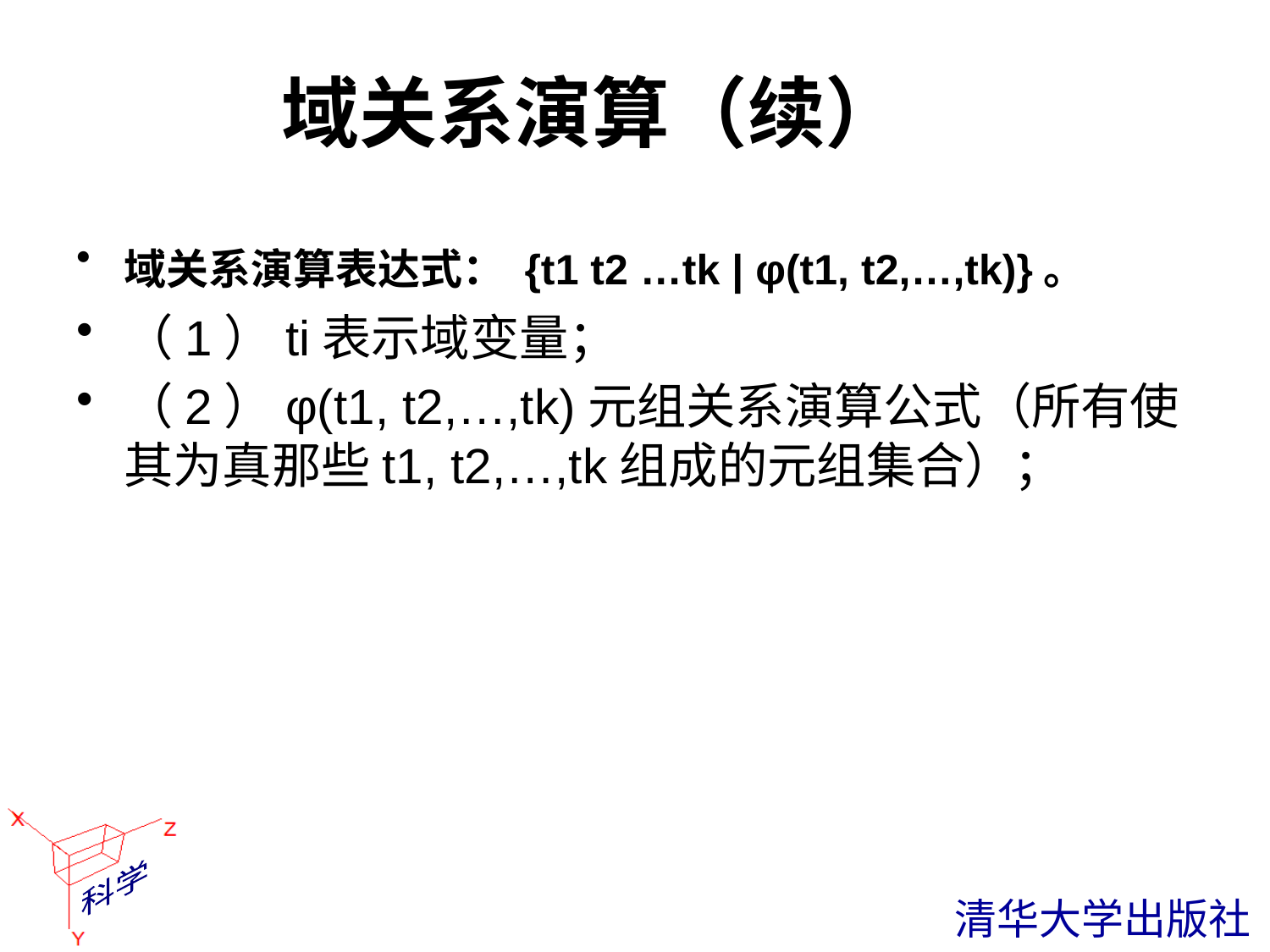

# 域关系演算（续）
域关系演算表达式： {t1 t2 …tk | φ(t1, t2,…,tk)}。
（1）ti表示域变量；
（2）φ(t1, t2,…,tk)元组关系演算公式（所有使其为真那些t1, t2,…,tk组成的元组集合）；
      清华大学出版社